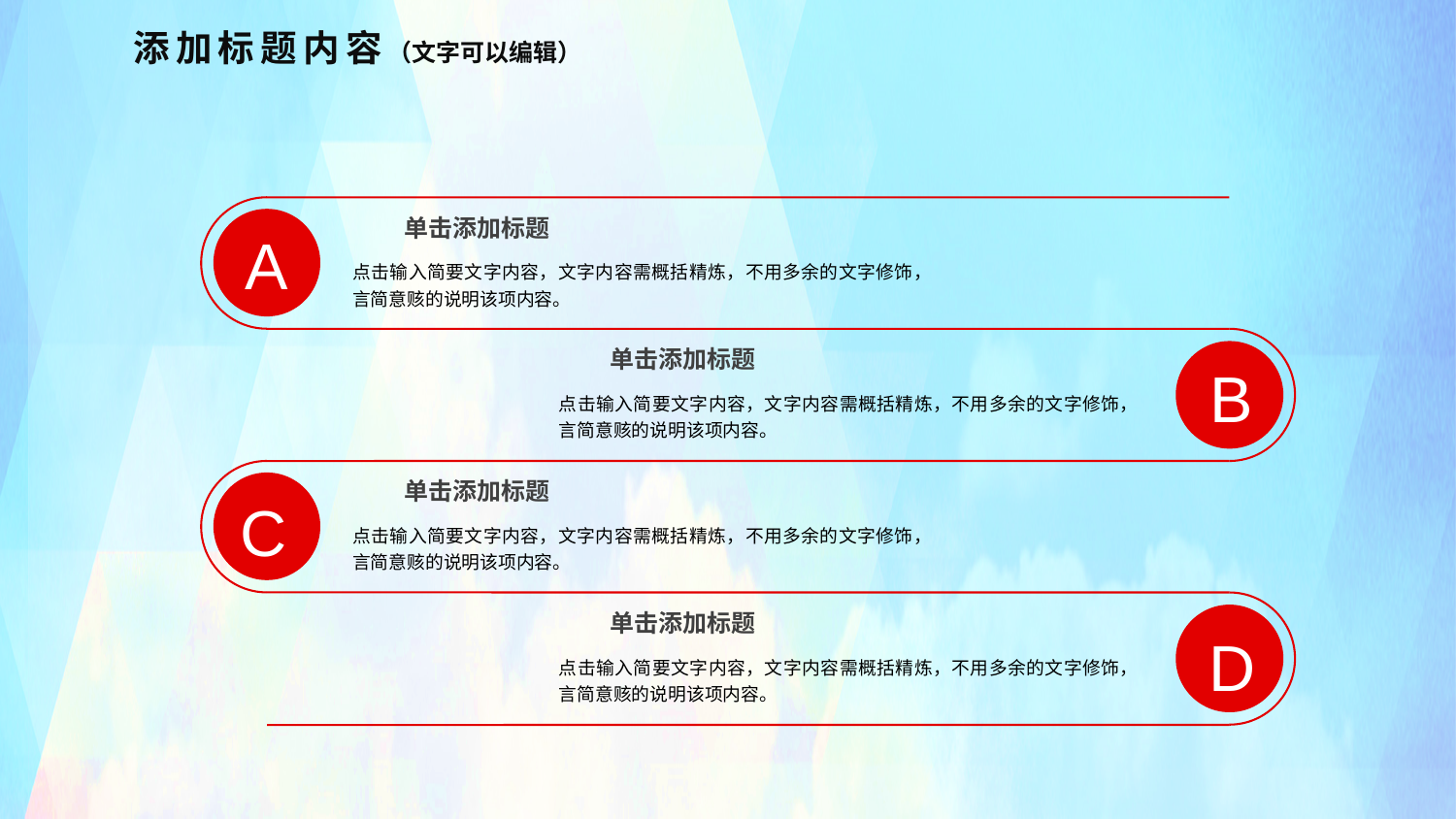

添加标题内容（文字可以编辑）

单击添加标题

A
点击输入简要文字内容，文字内容需概括精炼，不用多余的文字修饰，言简意赅的说明该项内容。

单击添加标题

B
点击输入简要文字内容，文字内容需概括精炼，不用多余的文字修饰，言简意赅的说明该项内容。

单击添加标题

C
点击输入简要文字内容，文字内容需概括精炼，不用多余的文字修饰，言简意赅的说明该项内容。

单击添加标题

D
点击输入简要文字内容，文字内容需概括精炼，不用多余的文字修饰，言简意赅的说明该项内容。